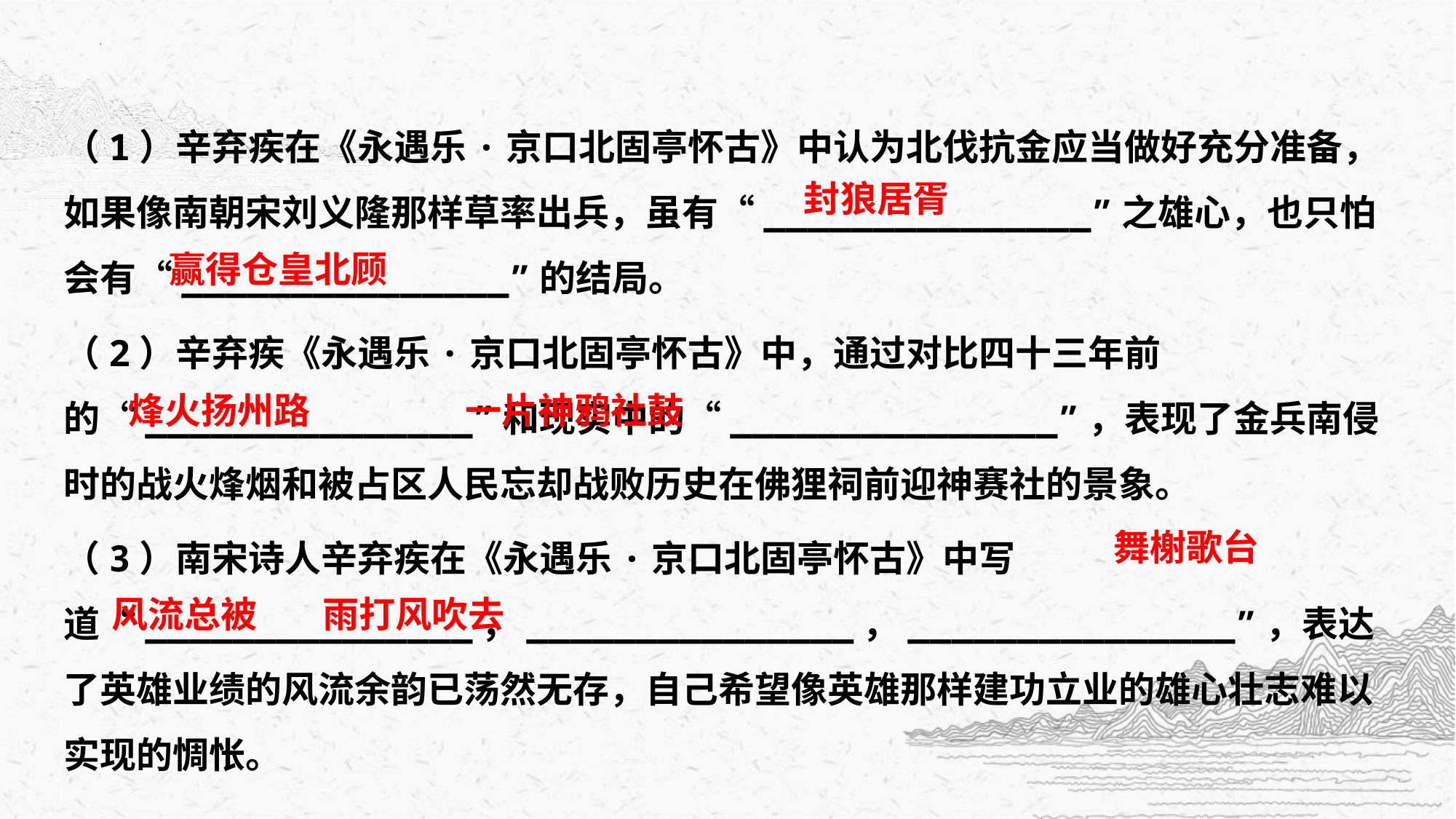

（1）辛弃疾在《永遇乐·京口北固亭怀古》中认为北伐抗金应当做好充分准备，如果像南朝宋刘义隆那样草率出兵，虽有“_______________”之雄心，也只怕会有“_______________”的结局。
（2）辛弃疾《永遇乐·京口北固亭怀古》中，通过对比四十三年前的“_______________”和现实中的“_______________”，表现了金兵南侵时的战火烽烟和被占区人民忘却战败历史在佛狸祠前迎神赛社的景象。
（3）南宋诗人辛弃疾在《永遇乐·京口北固亭怀古》中写道“_______________，_______________，_______________”，表达了英雄业绩的风流余韵已荡然无存，自己希望像英雄那样建功立业的雄心壮志难以实现的惆怅。
封狼居胥
赢得仓皇北顾
烽火扬州路                   一片神鸦社鼓
舞榭歌台
风流总被        雨打风吹去